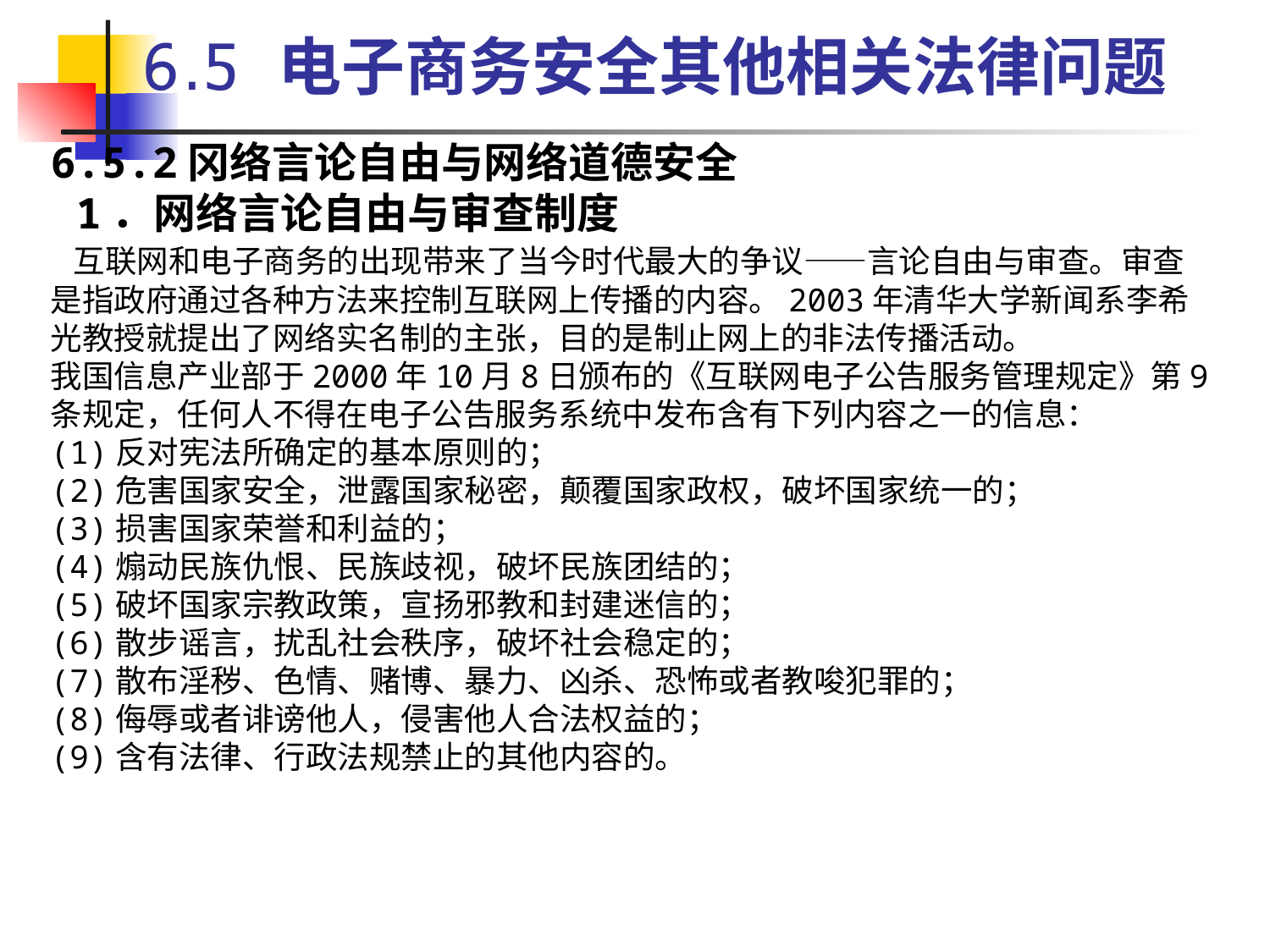

6.5 电子商务安全其他相关法律问题
6.5.2冈络言论自由与网络道德安全
 1．网络言论自由与审查制度
  互联网和电子商务的出现带来了当今时代最大的争议——言论自由与审查。审查是指政府通过各种方法来控制互联网上传播的内容。2003年清华大学新闻系李希光教授就提出了网络实名制的主张，目的是制止网上的非法传播活动。
我国信息产业部于2000年10月8日颁布的《互联网电子公告服务管理规定》第9条规定，任何人不得在电子公告服务系统中发布含有下列内容之一的信息：
(1)反对宪法所确定的基本原则的；
(2)危害国家安全，泄露国家秘密，颠覆国家政权，破坏国家统一的；
(3)损害国家荣誉和利益的；
(4)煽动民族仇恨、民族歧视，破坏民族团结的；
(5)破坏国家宗教政策，宣扬邪教和封建迷信的；
(6)散步谣言，扰乱社会秩序，破坏社会稳定的；
(7)散布淫秽、色情、赌博、暴力、凶杀、恐怖或者教唆犯罪的；
(8)侮辱或者诽谤他人，侵害他人合法权益的；
(9)含有法律、行政法规禁止的其他内容的。